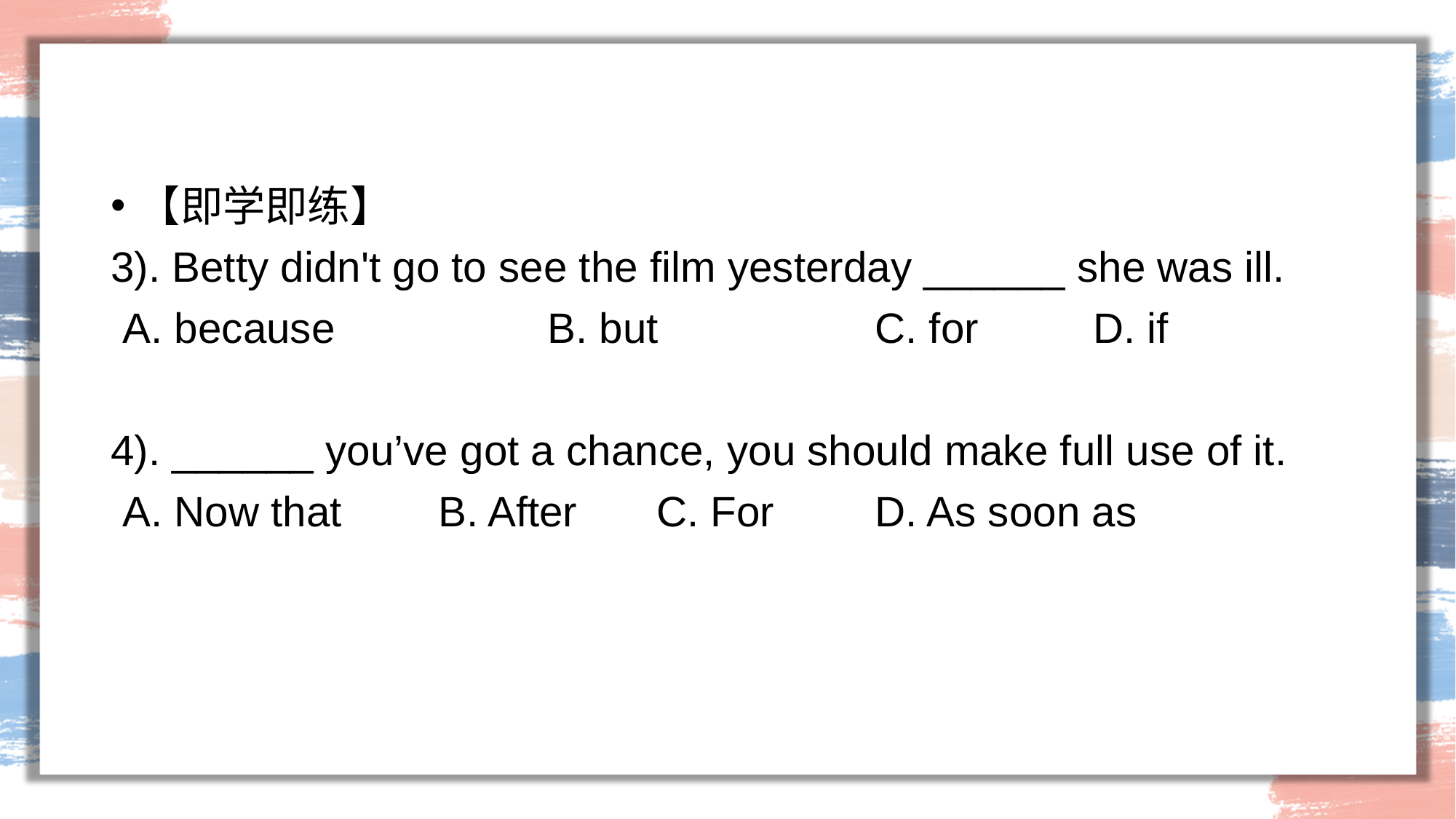

#
【即学即练】
3). Betty didn't go to see the film yesterday ______ she was ill.
 A. because		B. but		C. for		D. if

4). ______ you’ve got a chance, you should make full use of it.
 A. Now that 	B. After 	C. For 	D. As soon as